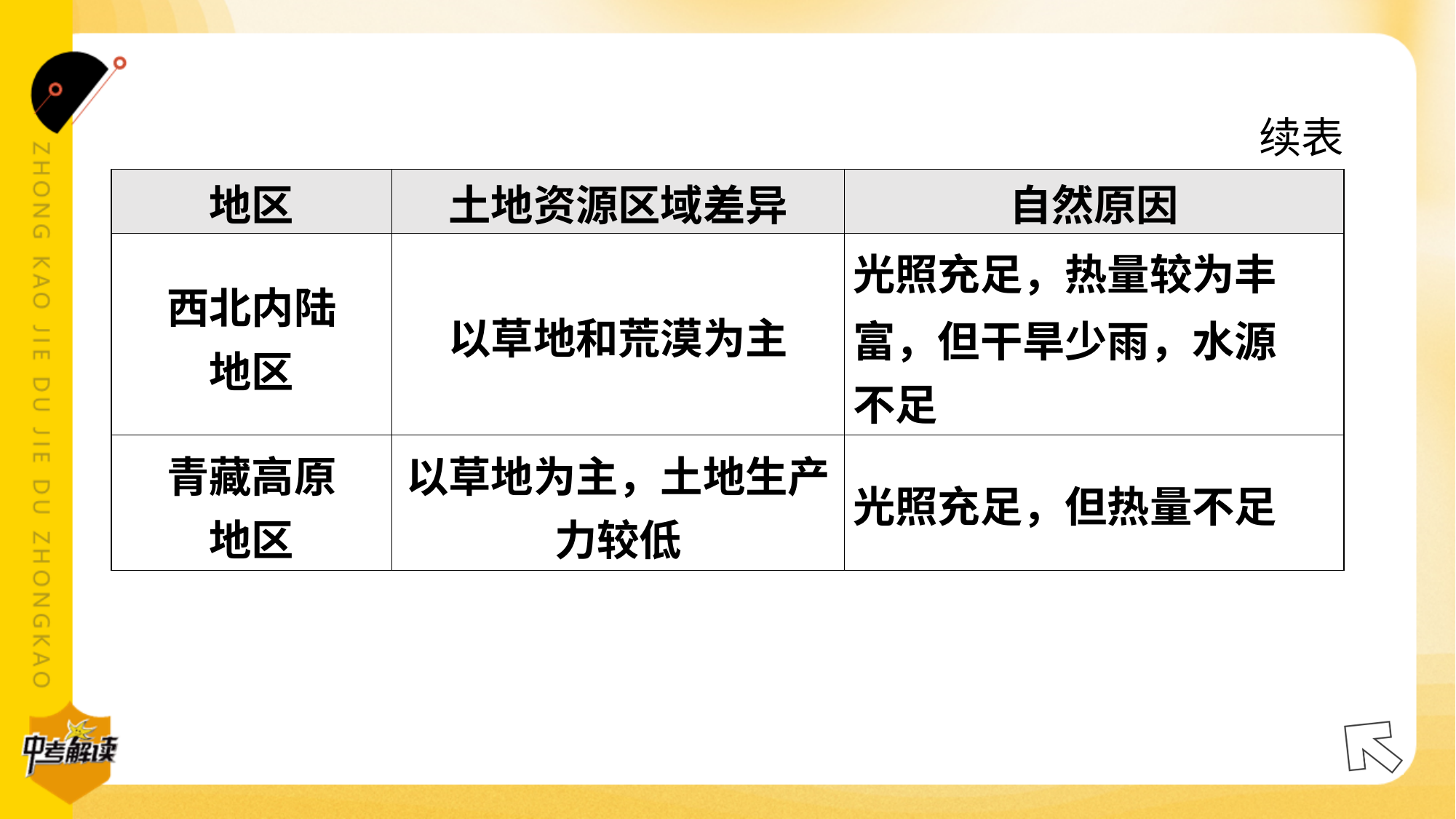

续表
| 地区 | 土地资源区域差异 | 自然原因 |
| --- | --- | --- |
| 西北内陆 地区 | 以草地和荒漠为主 | 光照充足，热量较为丰 富，但干旱少雨，水源 不足 |
| 青藏高原 地区 | 以草地为主，土地生产 力较低 | 光照充足，但热量不足 |